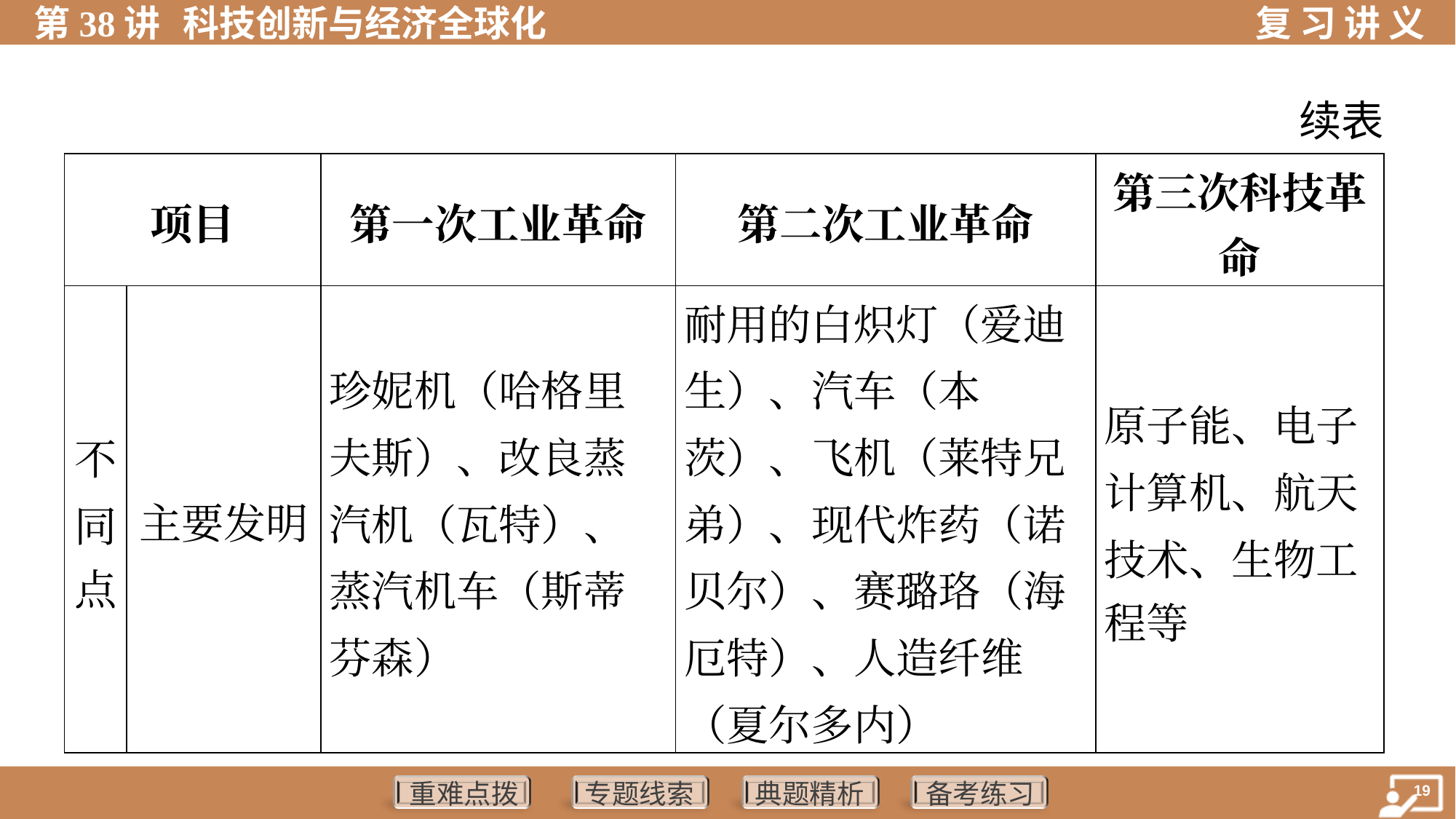

续表
| 项目 |  | 第一次工业革命 | 第二次工业革命 | 第三次科技革 命 |
| --- | --- | --- | --- | --- |
| 不 同 点 | 主要发明 | 珍妮机（哈格里夫斯）、改良蒸汽机（瓦特）、蒸汽机车（斯蒂芬森） | 耐用的白炽灯（爱迪生）、汽车（本茨）、飞机（莱特兄弟）、现代炸药（诺贝尔）、赛璐珞（海厄特）、人造纤维（夏尔多内） | 原子能、电子 计算机、航天 技术、生物工 程等 |